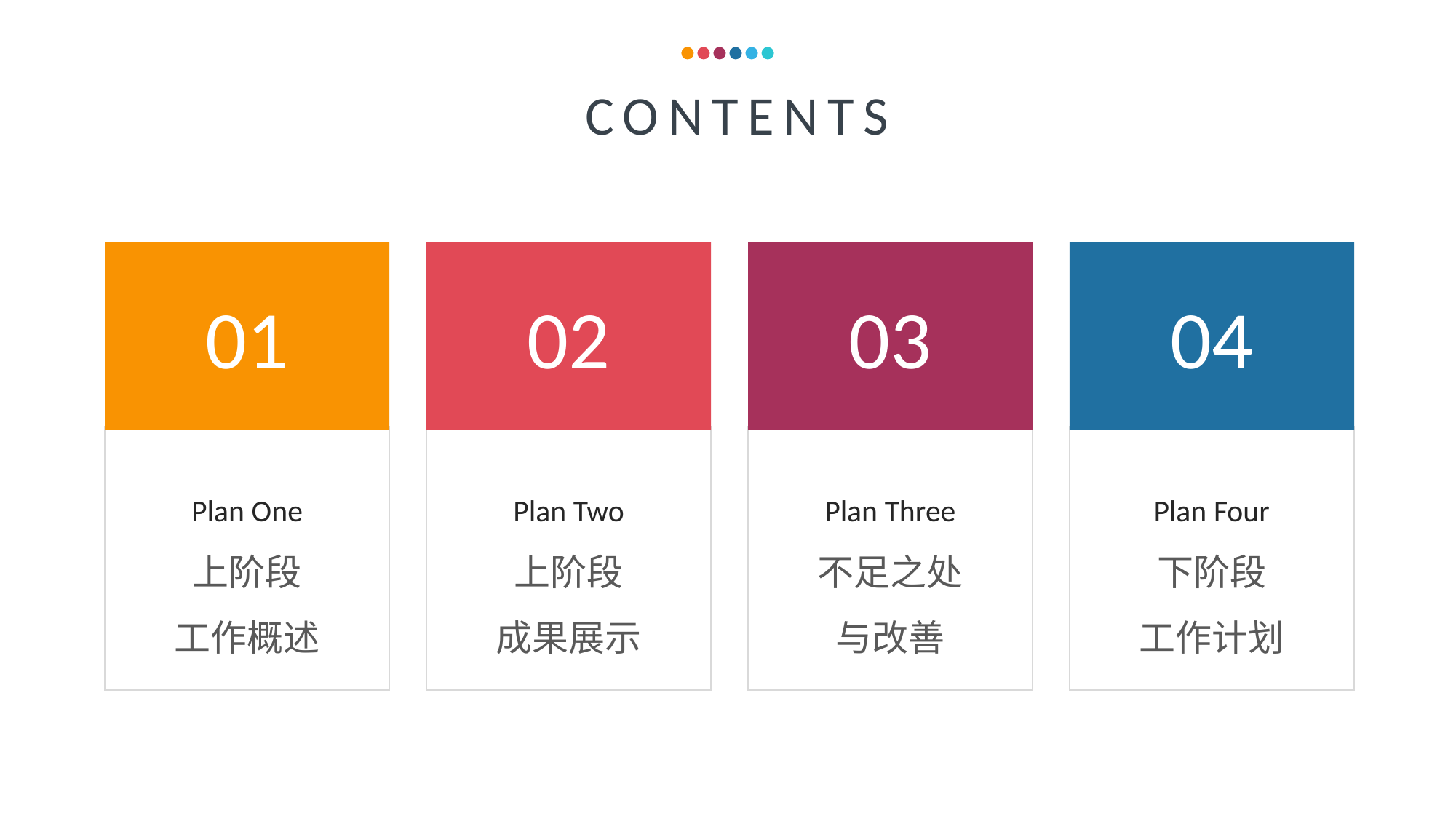

CONTENTS
01
02
03
04

Plan One
上阶段
工作概述
Plan Two
上阶段
成果展示
Plan Three
不足之处
与改善
Plan Four
下阶段
工作计划